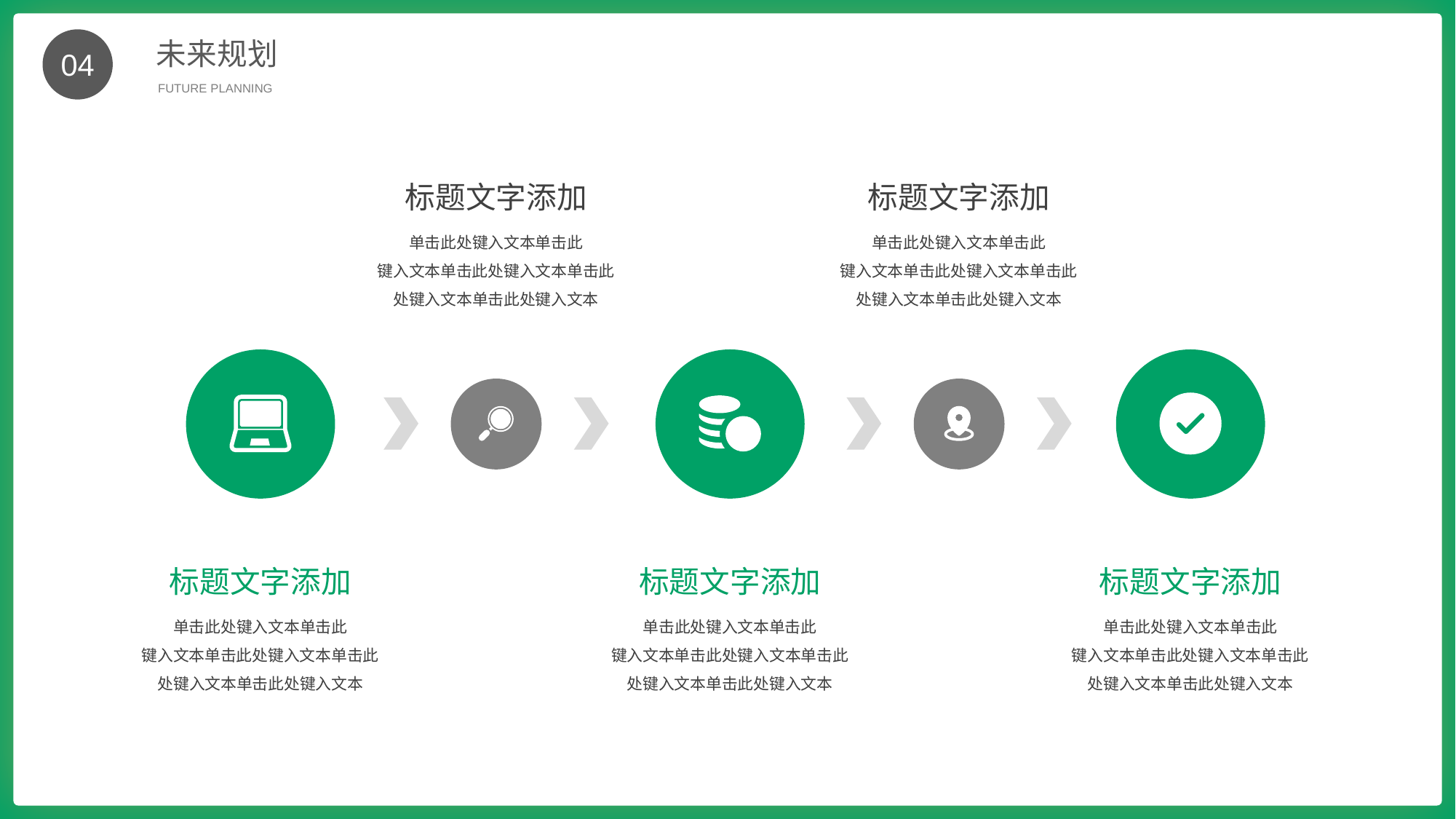

BY YUSHEN

未来规划
FUTURE PLANNING
04
标题文字添加
单击此处键入文本单击此
键入文本单击此处键入文本单击此处键入文本单击此处键入文本

标题文字添加
单击此处键入文本单击此
键入文本单击此处键入文本单击此处键入文本单击此处键入文本

标题文字添加
单击此处键入文本单击此
键入文本单击此处键入文本单击此处键入文本单击此处键入文本

标题文字添加
单击此处键入文本单击此
键入文本单击此处键入文本单击此处键入文本单击此处键入文本

标题文字添加
单击此处键入文本单击此
键入文本单击此处键入文本单击此处键入文本单击此处键入文本